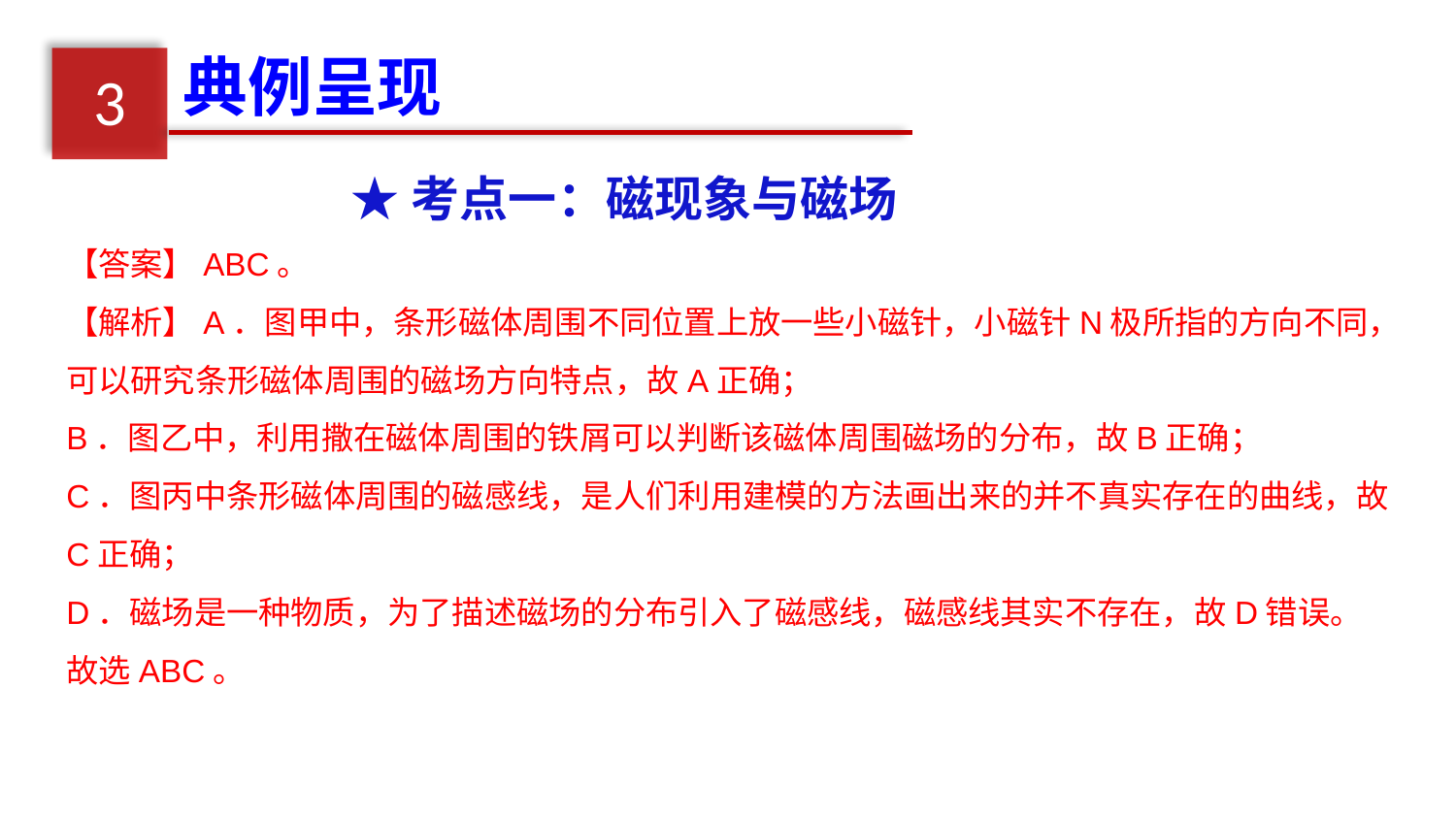

典例呈现

3
★考点一：磁现象与磁场
【答案】ABC。
【解析】A．图甲中，条形磁体周围不同位置上放一些小磁针，小磁针N极所指的方向不同，可以研究条形磁体周围的磁场方向特点，故A正确；
B．图乙中，利用撒在磁体周围的铁屑可以判断该磁体周围磁场的分布，故B正确；
C．图丙中条形磁体周围的磁感线，是人们利用建模的方法画出来的并不真实存在的曲线，故C正确；
D．磁场是一种物质，为了描述磁场的分布引入了磁感线，磁感线其实不存在，故D错误。
故选ABC。